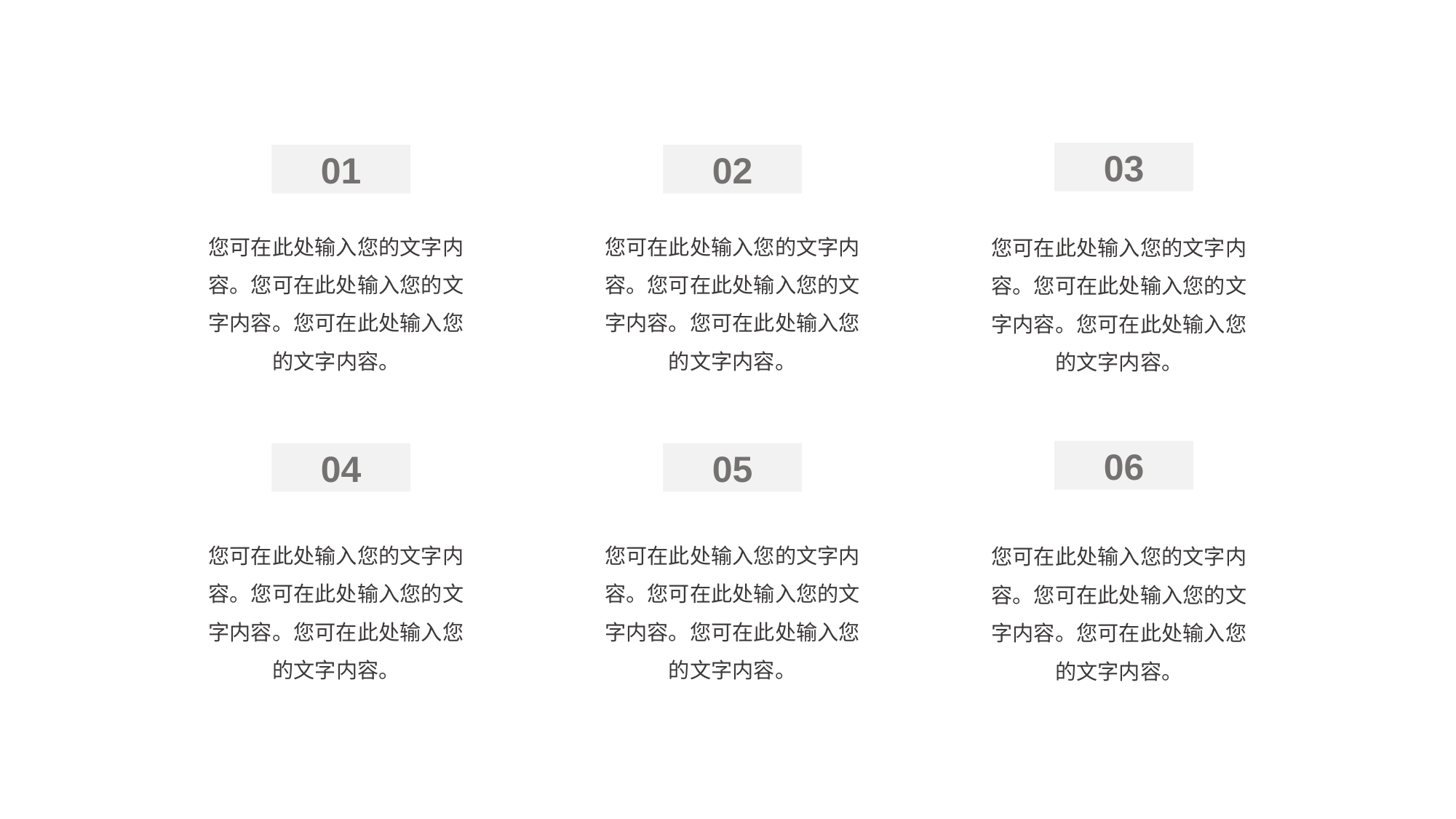

03
01
02
您可在此处输入您的文字内容。您可在此处输入您的文字内容。您可在此处输入您的文字内容。
您可在此处输入您的文字内容。您可在此处输入您的文字内容。您可在此处输入您的文字内容。
您可在此处输入您的文字内容。您可在此处输入您的文字内容。您可在此处输入您的文字内容。
06
04
05
您可在此处输入您的文字内容。您可在此处输入您的文字内容。您可在此处输入您的文字内容。
您可在此处输入您的文字内容。您可在此处输入您的文字内容。您可在此处输入您的文字内容。
您可在此处输入您的文字内容。您可在此处输入您的文字内容。您可在此处输入您的文字内容。